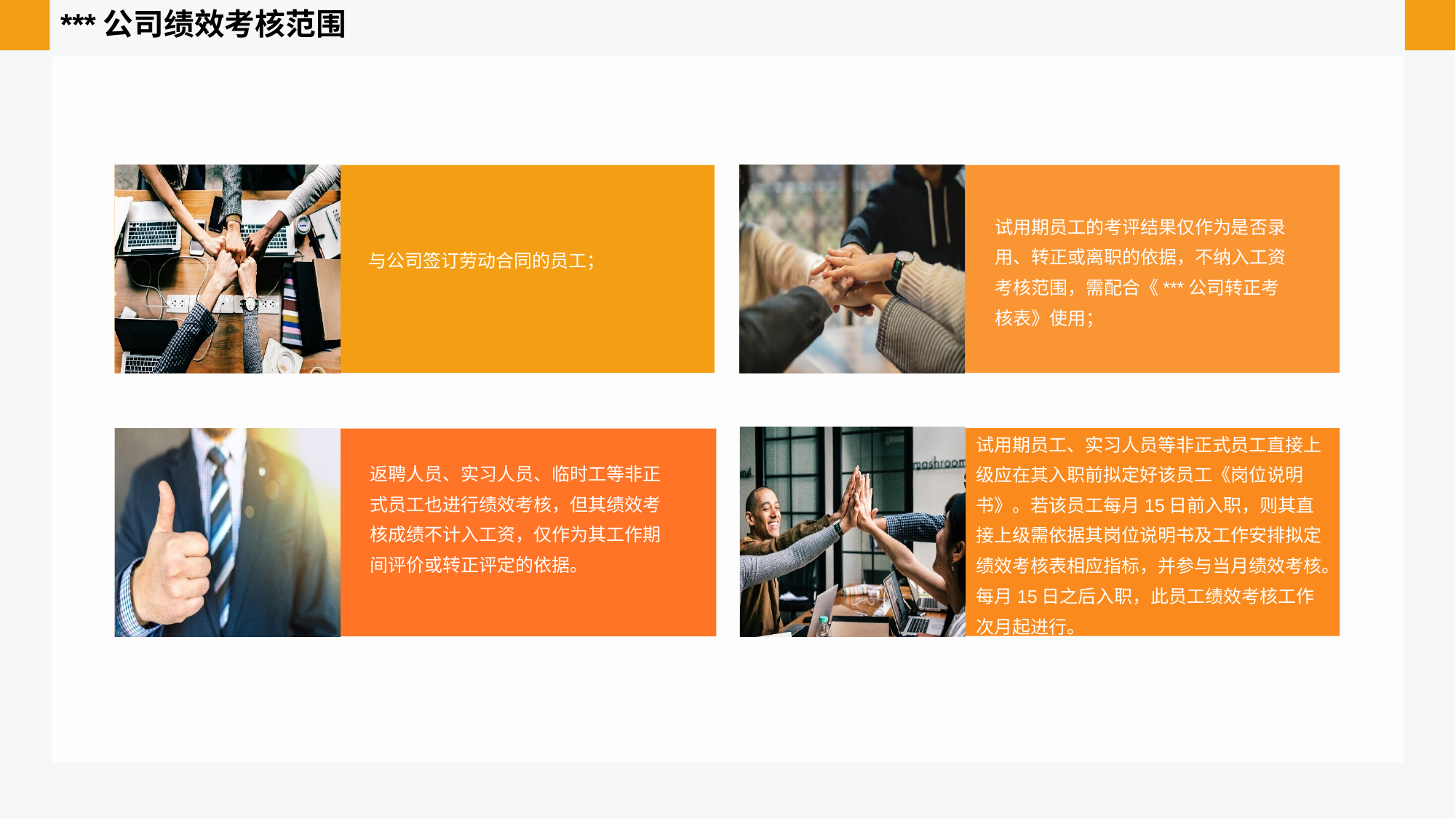

***公司绩效考核范围

试用期员工的考评结果仅作为是否录用、转正或离职的依据，不纳入工资考核范围，需配合《***公司转正考核表》使用；

与公司签订劳动合同的员工；
试用期员工、实习人员等非正式员工直接上级应在其入职前拟定好该员工《岗位说明书》。若该员工每月15日前入职，则其直接上级需依据其岗位说明书及工作安排拟定绩效考核表相应指标，并参与当月绩效考核。每月15日之后入职，此员工绩效考核工作次月起进行。

返聘人员、实习人员、临时工等非正式员工也进行绩效考核，但其绩效考核成绩不计入工资，仅作为其工作期间评价或转正评定的依据。